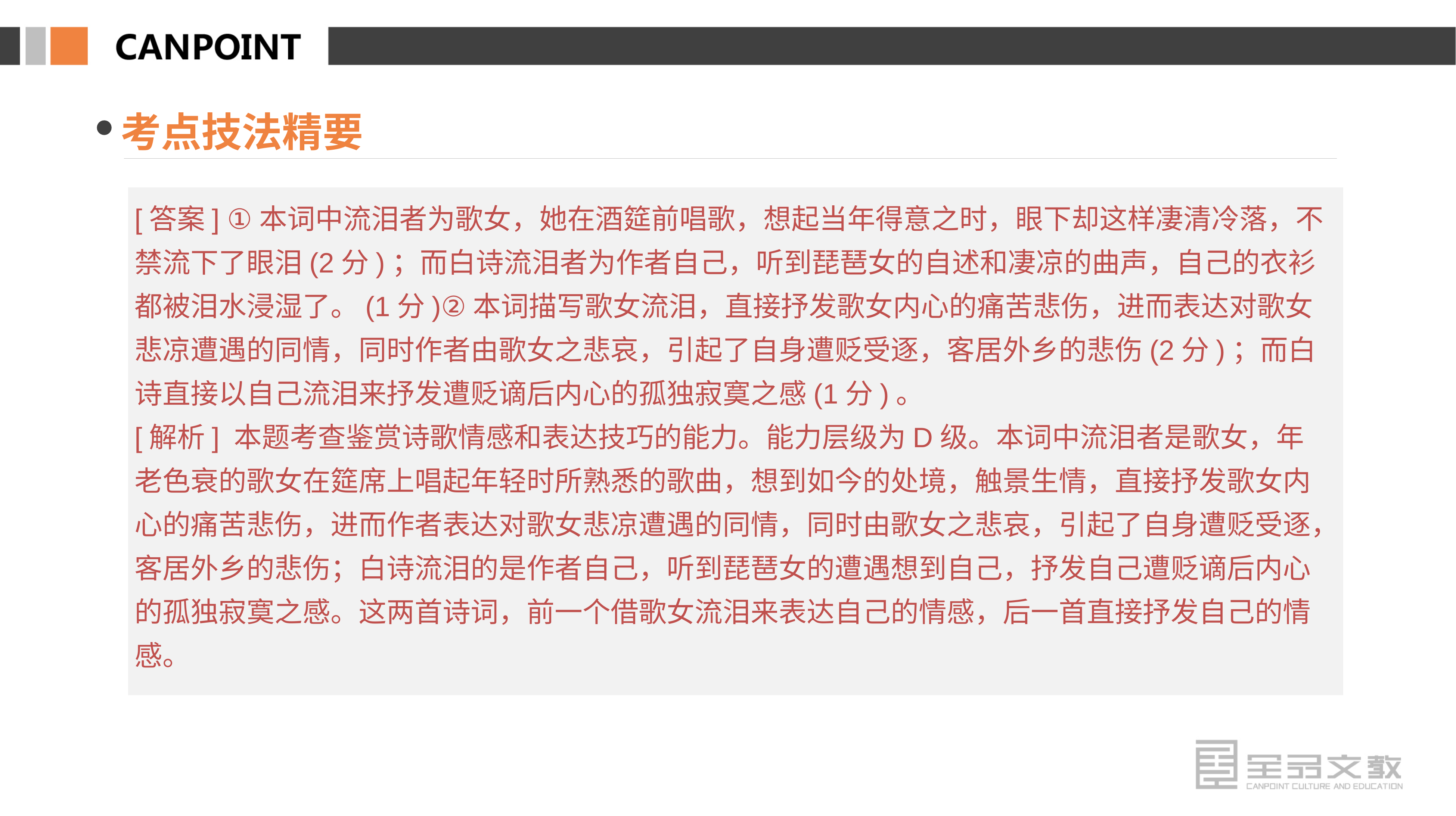

考点技法精要

[答案] ①本词中流泪者为歌女，她在酒筵前唱歌，想起当年得意之时，眼下却这样凄清冷落，不禁流下了眼泪(2分)；而白诗流泪者为作者自己，听到琵琶女的自述和凄凉的曲声，自己的衣衫都被泪水浸湿了。(1分)②本词描写歌女流泪，直接抒发歌女内心的痛苦悲伤，进而表达对歌女悲凉遭遇的同情，同时作者由歌女之悲哀，引起了自身遭贬受逐，客居外乡的悲伤(2分)；而白诗直接以自己流泪来抒发遭贬谪后内心的孤独寂寞之感(1分)。
[解析] 本题考查鉴赏诗歌情感和表达技巧的能力。能力层级为D级。本词中流泪者是歌女，年老色衰的歌女在筵席上唱起年轻时所熟悉的歌曲，想到如今的处境，触景生情，直接抒发歌女内心的痛苦悲伤，进而作者表达对歌女悲凉遭遇的同情，同时由歌女之悲哀，引起了自身遭贬受逐，客居外乡的悲伤；白诗流泪的是作者自己，听到琵琶女的遭遇想到自己，抒发自己遭贬谪后内心的孤独寂寞之感。这两首诗词，前一个借歌女流泪来表达自己的情感，后一首直接抒发自己的情感。